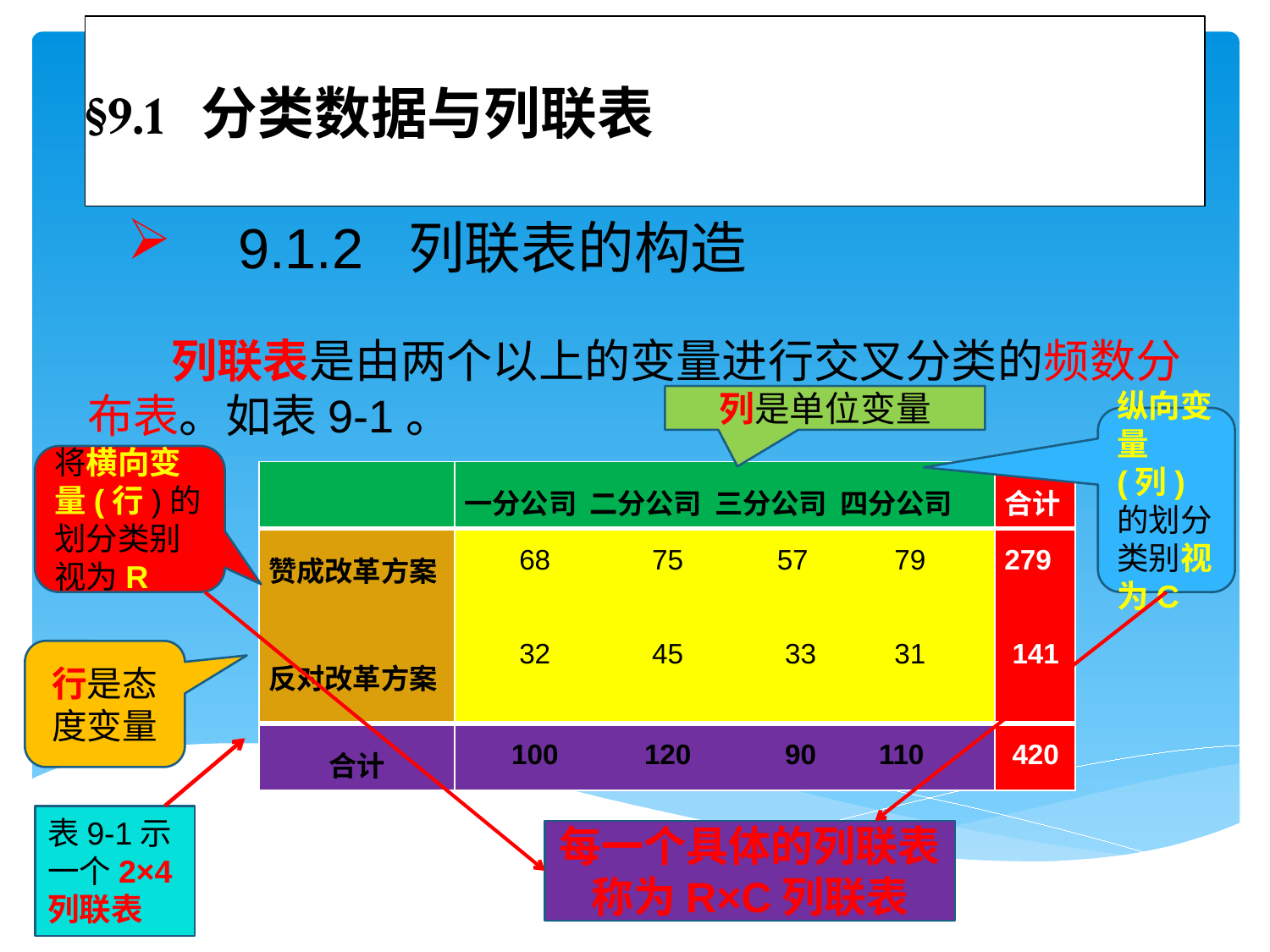

# §9.1  分类数据与列联表
   9.1.2  列联表的构造
       列联表是由两个以上的变量进行交叉分类的频数分布表。如表9-1。
列是单位变量
纵向变量(列)的划分类别视为C
将横向变量(行)的划分类别视为R
|  | 一分公司 二分公司 三分公司 四分公司 | 合计 |
| --- | --- | --- |
| 赞成改革方案 反对改革方案 | 68 75 57 79 32 45 33 31 | 279 141 |
| 合计 | 100 120 90 110 | 420 |
行是态度变量
表9-1示一个2×4列联表
每一个具体的列联表称为R×C列联表